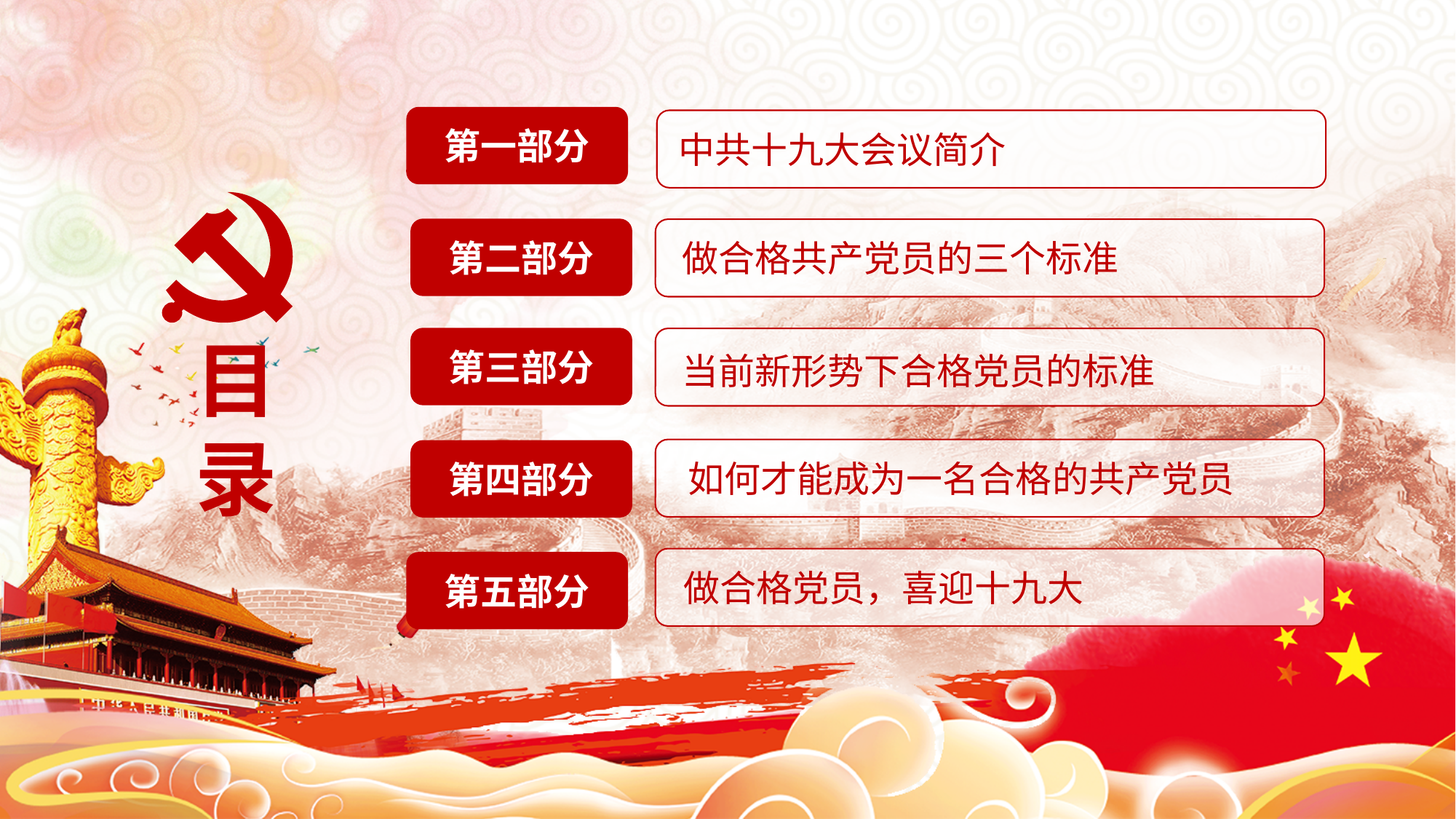

第一部分

中共十九大会议简介

第二部分

做合格共产党员的三个标准
目
录
第三部分

当前新形势下合格党员的标准

第四部分
如何才能成为一名合格的共产党员

第五部分
做合格党员，喜迎十九大
延迟符可删除